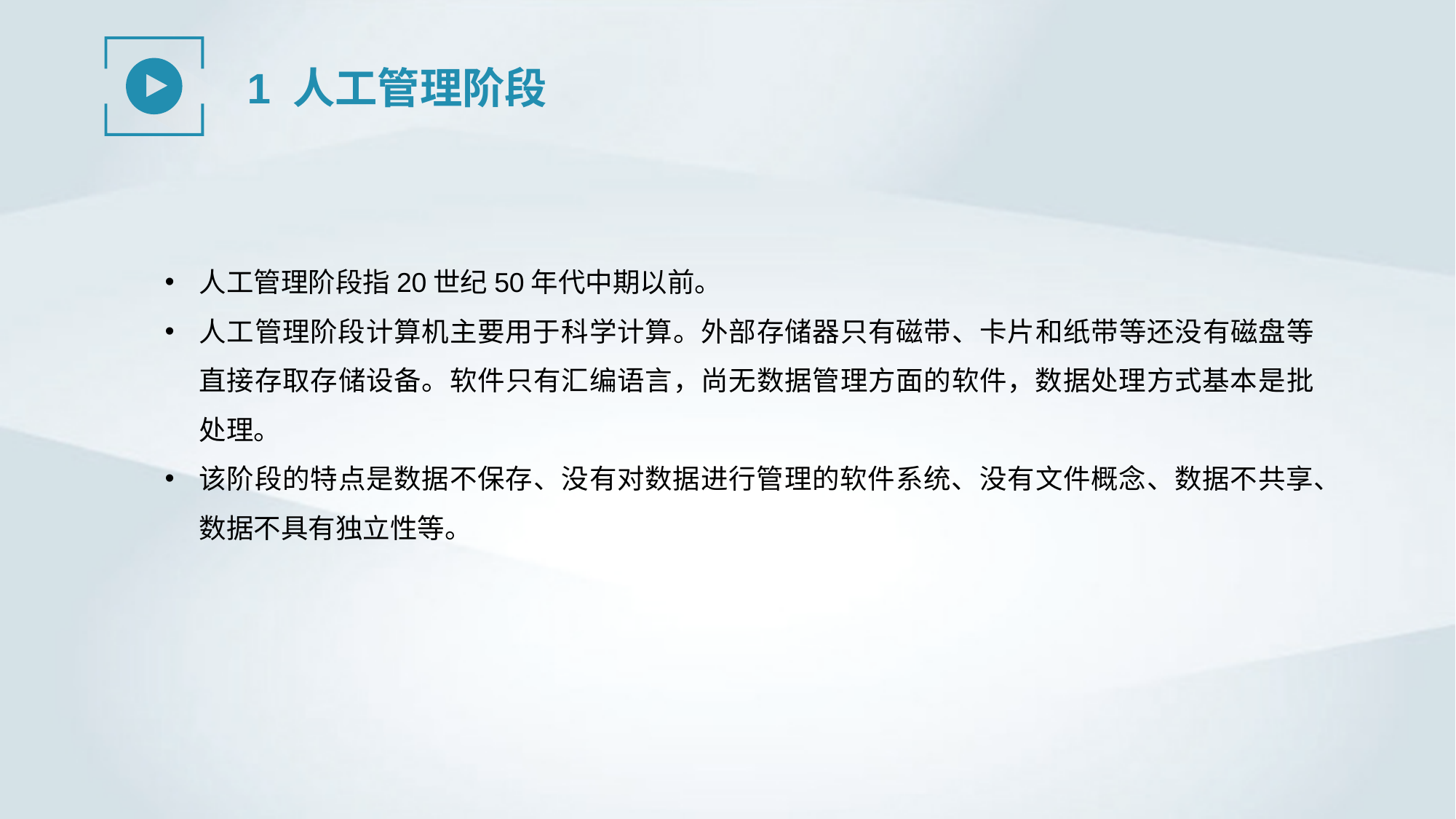

1 人工管理阶段
人工管理阶段指20世纪50年代中期以前。
人工管理阶段计算机主要用于科学计算。外部存储器只有磁带、卡片和纸带等还没有磁盘等直接存取存储设备。软件只有汇编语言，尚无数据管理方面的软件，数据处理方式基本是批处理。
该阶段的特点是数据不保存、没有对数据进行管理的软件系统、没有文件概念、数据不共享、数据不具有独立性等。